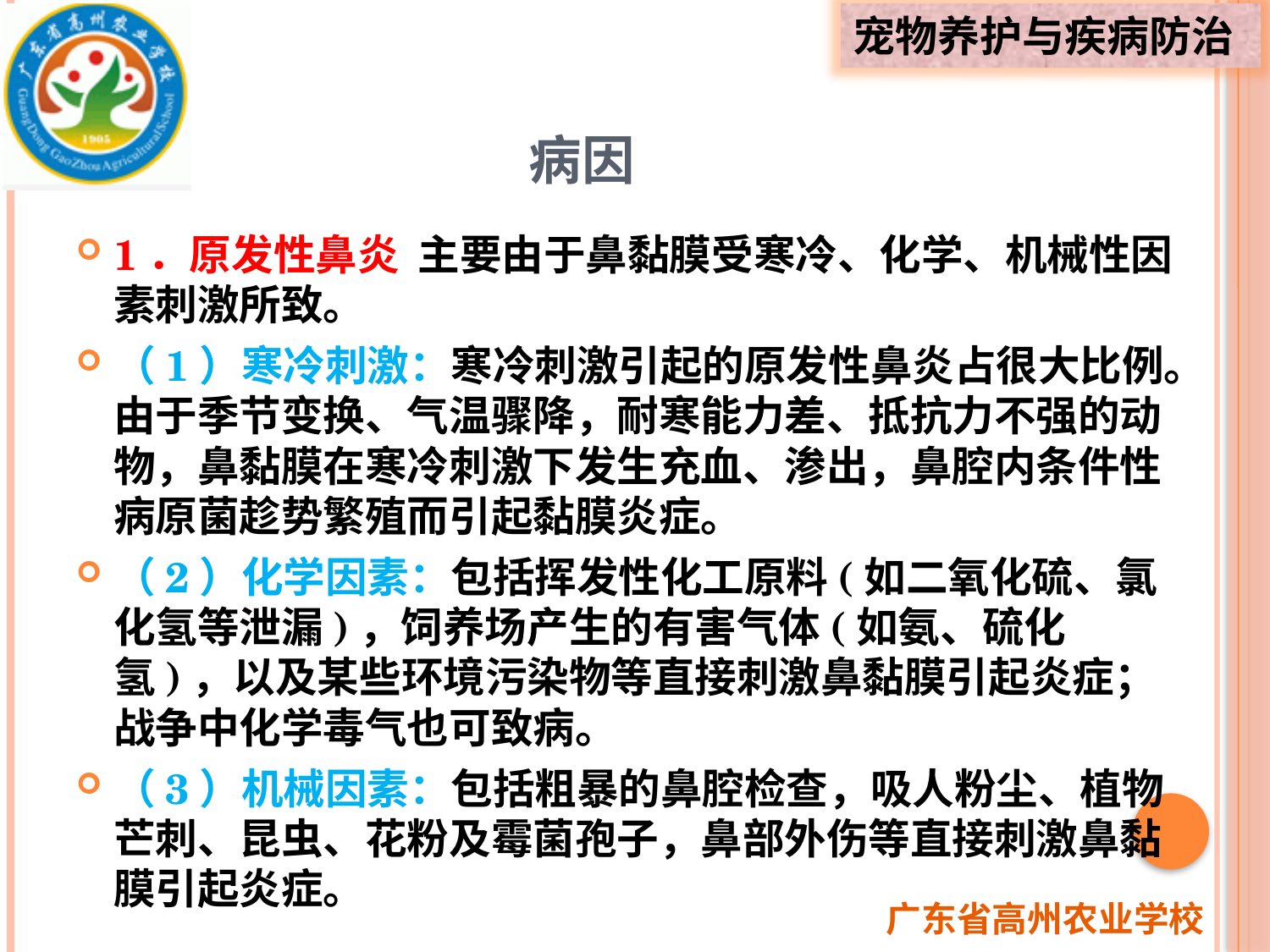

# 病因
1．原发性鼻炎  主要由于鼻黏膜受寒冷、化学、机械性因素刺激所致。
（1）寒冷刺激：寒冷刺激引起的原发性鼻炎占很大比例。由于季节变换、气温骤降，耐寒能力差、抵抗力不强的动物，鼻黏膜在寒冷刺激下发生充血、渗出，鼻腔内条件性病原菌趁势繁殖而引起黏膜炎症。
（2）化学因素：包括挥发性化工原料(如二氧化硫、氯化氢等泄漏)，饲养场产生的有害气体(如氨、硫化氢)，以及某些环境污染物等直接刺激鼻黏膜引起炎症；战争中化学毒气也可致病。
（3）机械因素：包括粗暴的鼻腔检查，吸人粉尘、植物芒刺、昆虫、花粉及霉菌孢子，鼻部外伤等直接刺激鼻黏膜引起炎症。